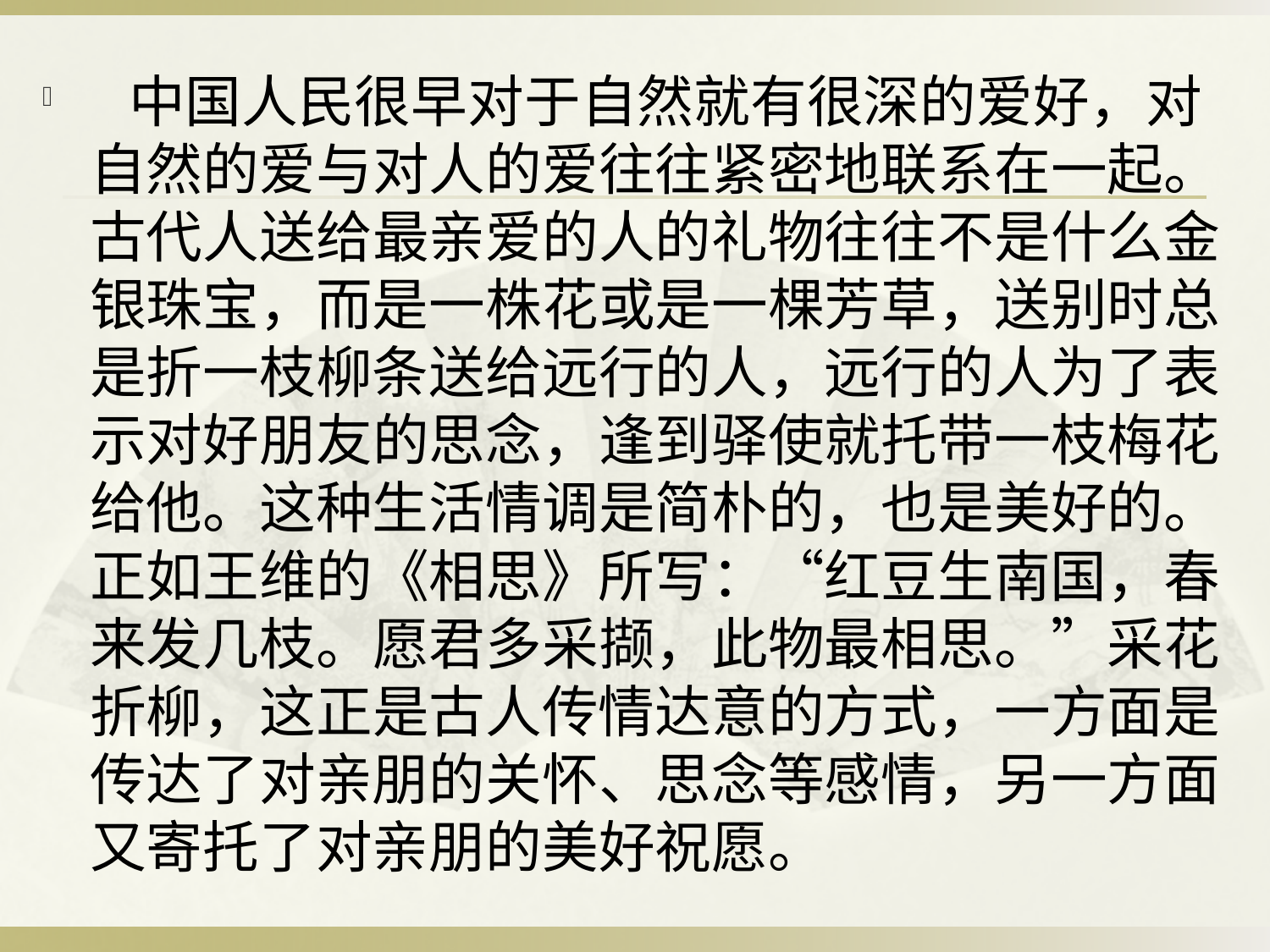

中国人民很早对于自然就有很深的爱好，对自然的爱与对人的爱往往紧密地联系在一起。古代人送给最亲爱的人的礼物往往不是什么金银珠宝，而是一株花或是一棵芳草，送别时总是折一枝柳条送给远行的人，远行的人为了表示对好朋友的思念，逢到驿使就托带一枝梅花给他。这种生活情调是简朴的，也是美好的。正如王维的《相思》所写：“红豆生南国，春来发几枝。愿君多采撷，此物最相思。”采花折柳，这正是古人传情达意的方式，一方面是传达了对亲朋的关怀、思念等感情，另一方面又寄托了对亲朋的美好祝愿。